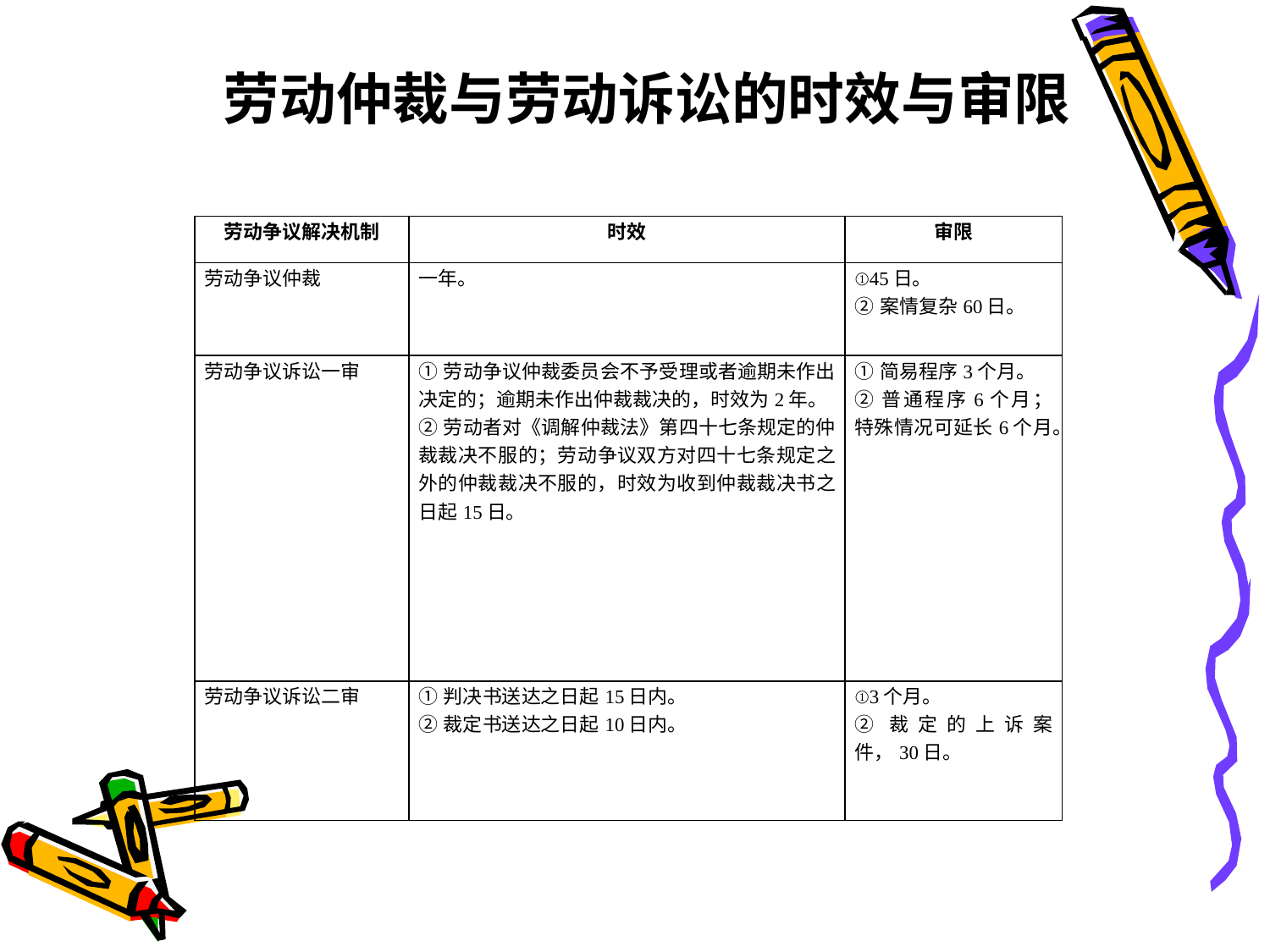

劳动仲裁与劳动诉讼的时效与审限

| 劳动争议解决机制 | 时效 | 审限 |
| --- | --- | --- |
| 劳动争议仲裁 | 一年。 | ①45日。 ②案情复杂60日。 |
| 劳动争议诉讼一审 | ①劳动争议仲裁委员会不予受理或者逾期未作出决定的；逾期未作出仲裁裁决的，时效为2年。 ②劳动者对《调解仲裁法》第四十七条规定的仲裁裁决不服的；劳动争议双方对四十七条规定之外的仲裁裁决不服的，时效为收到仲裁裁决书之日起15日。 | ①简易程序3个月。 ②普通程序6个月；特殊情况可延长6个月。 |
| 劳动争议诉讼二审 | ①判决书送达之日起15日内。 ②裁定书送达之日起10日内。 | ①3个月。 ②裁定的上诉案件，30日。 |